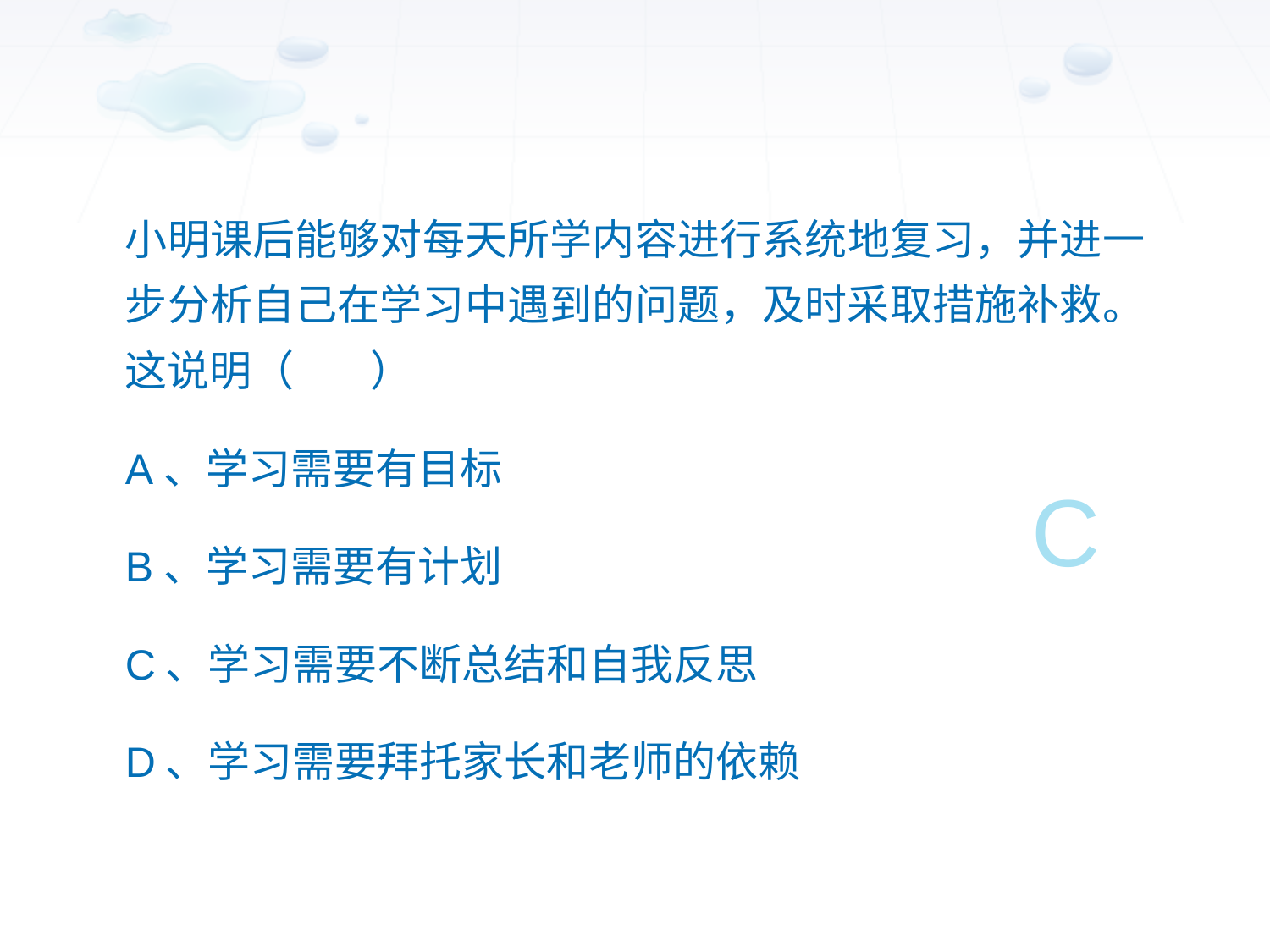

#
小明课后能够对每天所学内容进行系统地复习，并进一步分析自己在学习中遇到的问题，及时采取措施补救。这说明（        ）
A、学习需要有目标
B、学习需要有计划
C、学习需要不断总结和自我反思
D、学习需要拜托家长和老师的依赖
C